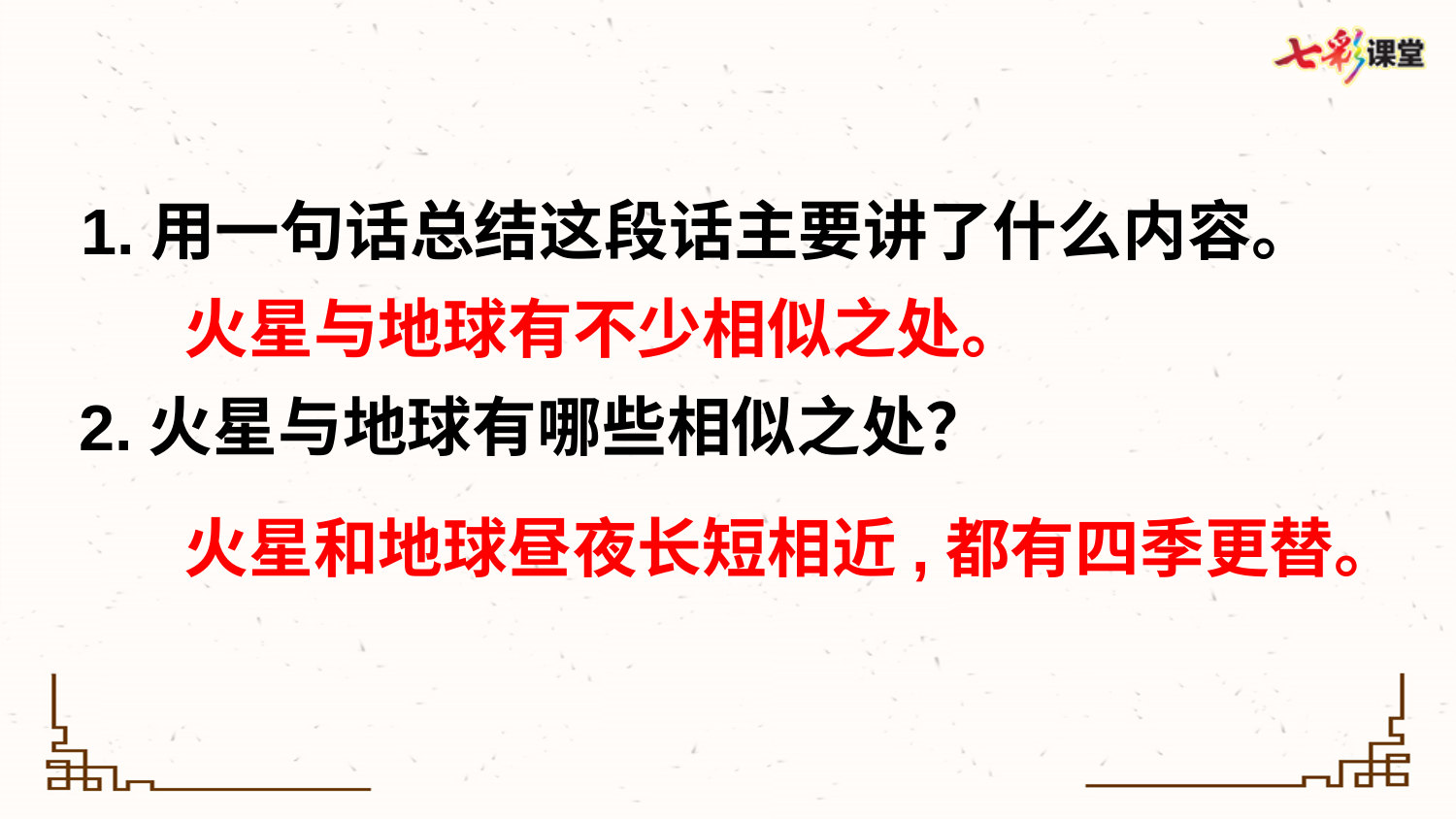

1.用一句话总结这段话主要讲了什么内容。
   火星与地球有不少相似之处。
2.火星与地球有哪些相似之处？
   火星和地球昼夜长短相近,都有四季更替。